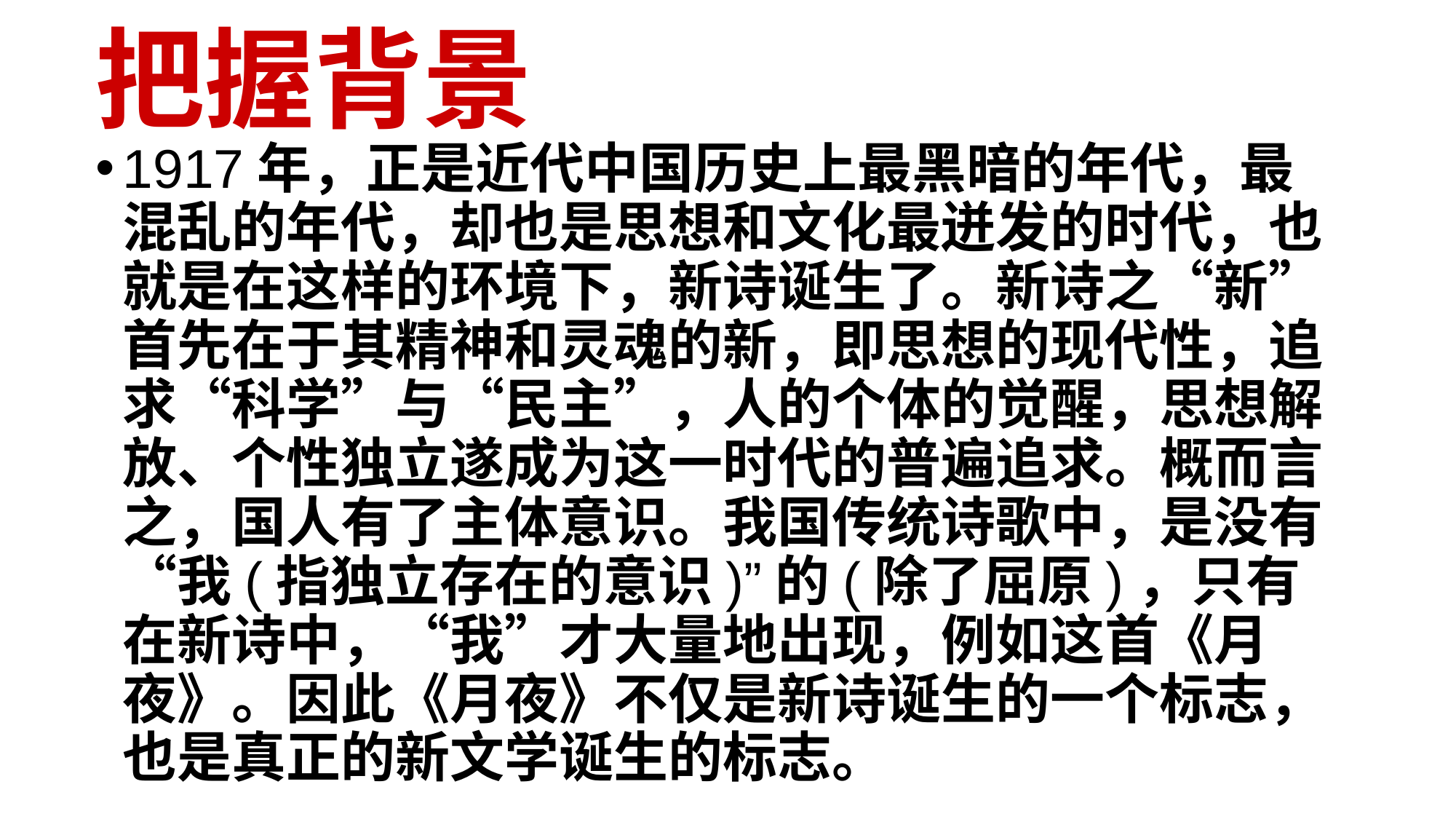

# 把握背景
1917年，正是近代中国历史上最黑暗的年代，最混乱的年代，却也是思想和文化最迸发的时代，也就是在这样的环境下，新诗诞生了。新诗之“新”首先在于其精神和灵魂的新，即思想的现代性，追求“科学”与“民主”，人的个体的觉醒，思想解放、个性独立遂成为这一时代的普遍追求。概而言之，国人有了主体意识。我国传统诗歌中，是没有“我(指独立存在的意识)”的(除了屈原)，只有在新诗中，“我”才大量地出现，例如这首《月夜》。因此《月夜》不仅是新诗诞生的一个标志，也是真正的新文学诞生的标志。